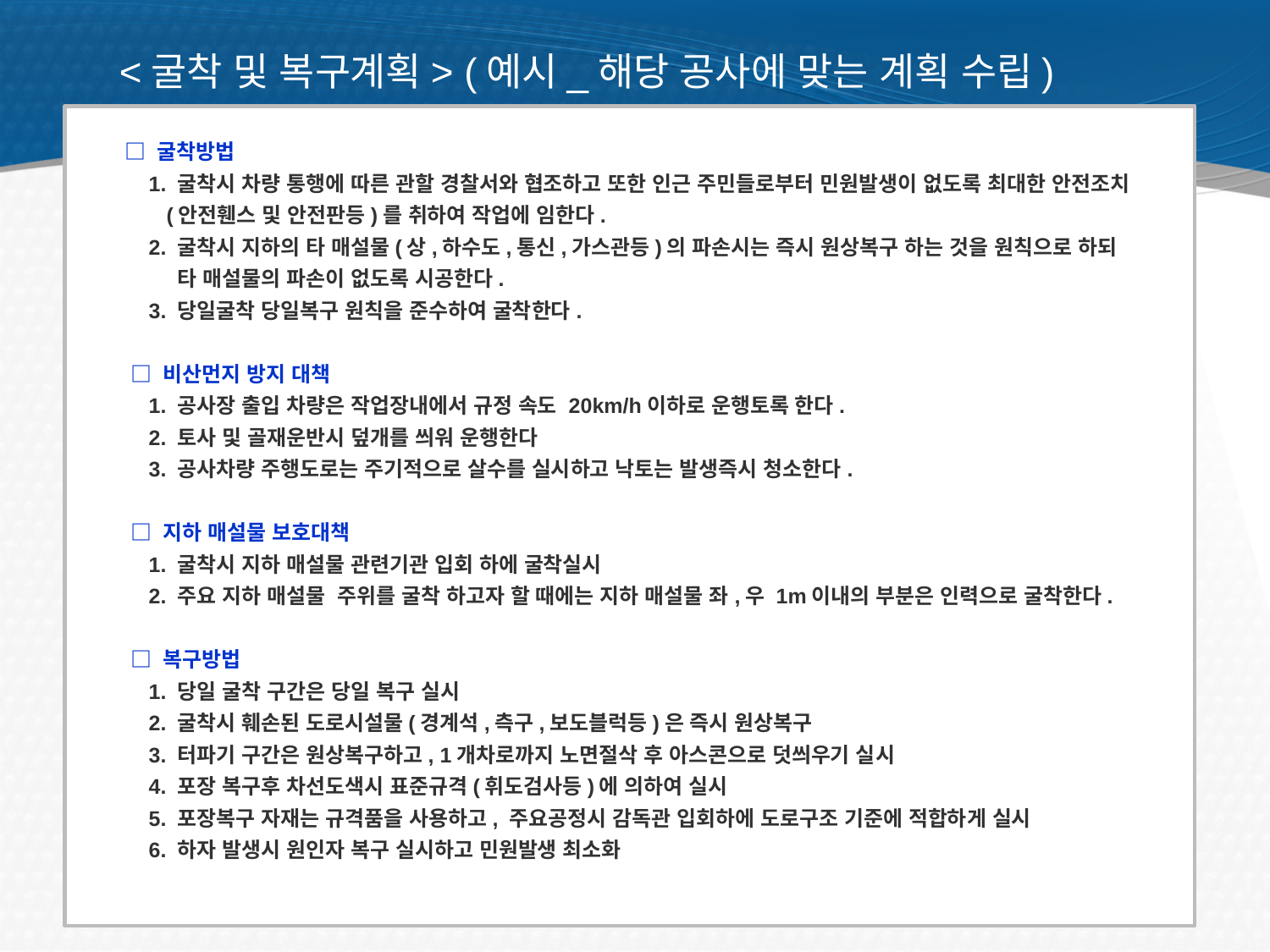

<굴착 및 복구계획> (예시_해당 공사에 맞는 계획 수립)

 □ 굴착방법
     1. 굴착시 차량 통행에 따른 관할 경찰서와 협조하고 또한 인근 주민들로부터 민원발생이 없도록 최대한 안전조치
        (안전휀스 및 안전판등)를 취하여 작업에 임한다.
     2. 굴착시 지하의 타 매설물(상,하수도,통신,가스관등)의 파손시는 즉시 원상복구 하는 것을 원칙으로 하되
         타 매설물의 파손이 없도록 시공한다.
     3. 당일굴착 당일복구 원칙을 준수하여 굴착한다.

  □ 비산먼지 방지 대책
     1. 공사장 출입 차량은 작업장내에서 규정 속도 20km/h이하로 운행토록 한다.
     2. 토사 및 골재운반시 덮개를 씌워 운행한다
     3. 공사차량 주행도로는 주기적으로 살수를 실시하고 낙토는 발생즉시 청소한다.

  □ 지하 매설물 보호대책
     1. 굴착시 지하 매설물 관련기관 입회 하에 굴착실시
     2. 주요 지하 매설물  주위를 굴착 하고자 할 때에는 지하 매설물 좌,우 1m이내의 부분은 인력으로 굴착한다.

  □ 복구방법
     1. 당일 굴착 구간은 당일 복구 실시
     2. 굴착시 훼손된 도로시설물(경계석,측구,보도블럭등)은 즉시 원상복구
     3. 터파기 구간은 원상복구하고, 1개차로까지 노면절삭 후 아스콘으로 덧씌우기 실시
     4. 포장 복구후 차선도색시 표준규격(휘도검사등)에 의하여 실시
     5. 포장복구 자재는 규격품을 사용하고, 주요공정시 감독관 입회하에 도로구조 기준에 적합하게 실시
     6. 하자 발생시 원인자 복구 실시하고 민원발생 최소화